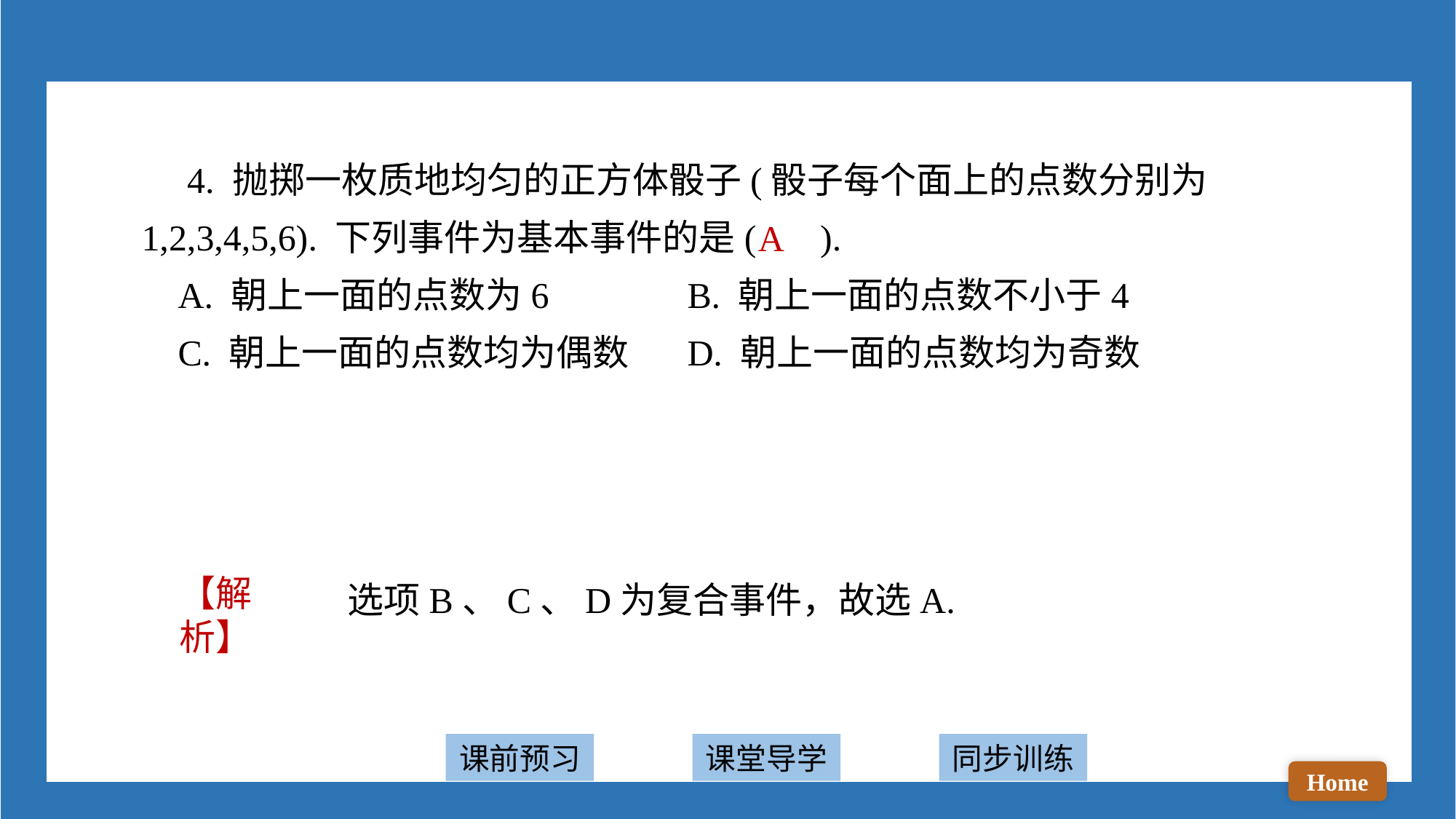

4. 抛掷一枚质地均匀的正方体骰子(骰子每个面上的点数分别为1,2,3,4,5,6). 下列事件为基本事件的是(       ).
    A. 朝上一面的点数为6 		B. 朝上一面的点数不小于4
    C. 朝上一面的点数均为偶数 	D. 朝上一面的点数均为奇数
A
选项B、C、D为复合事件，故选A.
【解析】